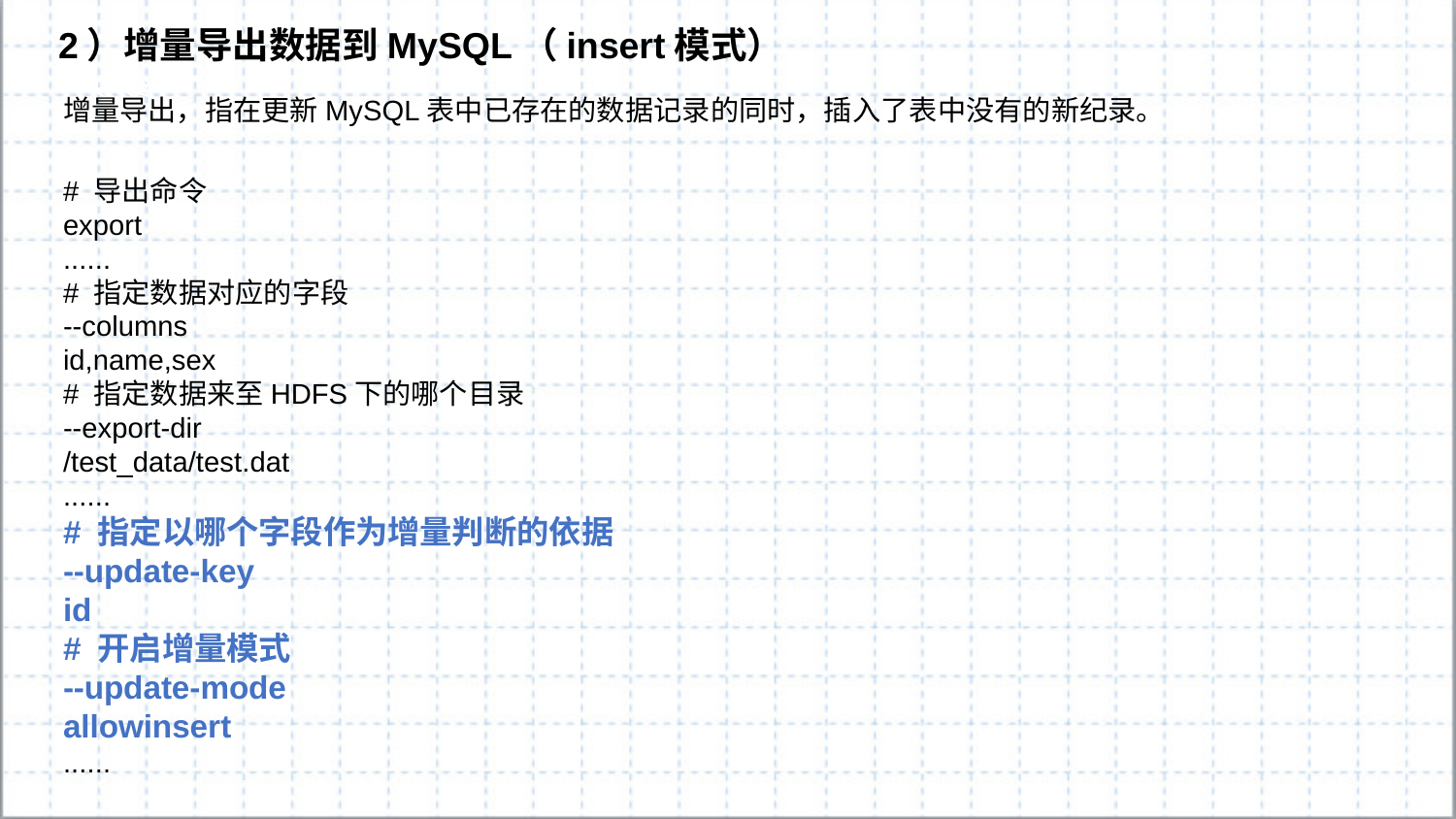

2）增量导出数据到MySQL（insert模式）
增量导出，指在更新MySQL表中已存在的数据记录的同时，插入了表中没有的新纪录。
# 导出命令
export
......
# 指定数据对应的字段
--columns
id,name,sex
# 指定数据来至HDFS下的哪个目录
--export-dir
/test_data/test.dat
......
# 指定以哪个字段作为增量判断的依据
--update-key
id
# 开启增量模式
--update-mode
allowinsert
......